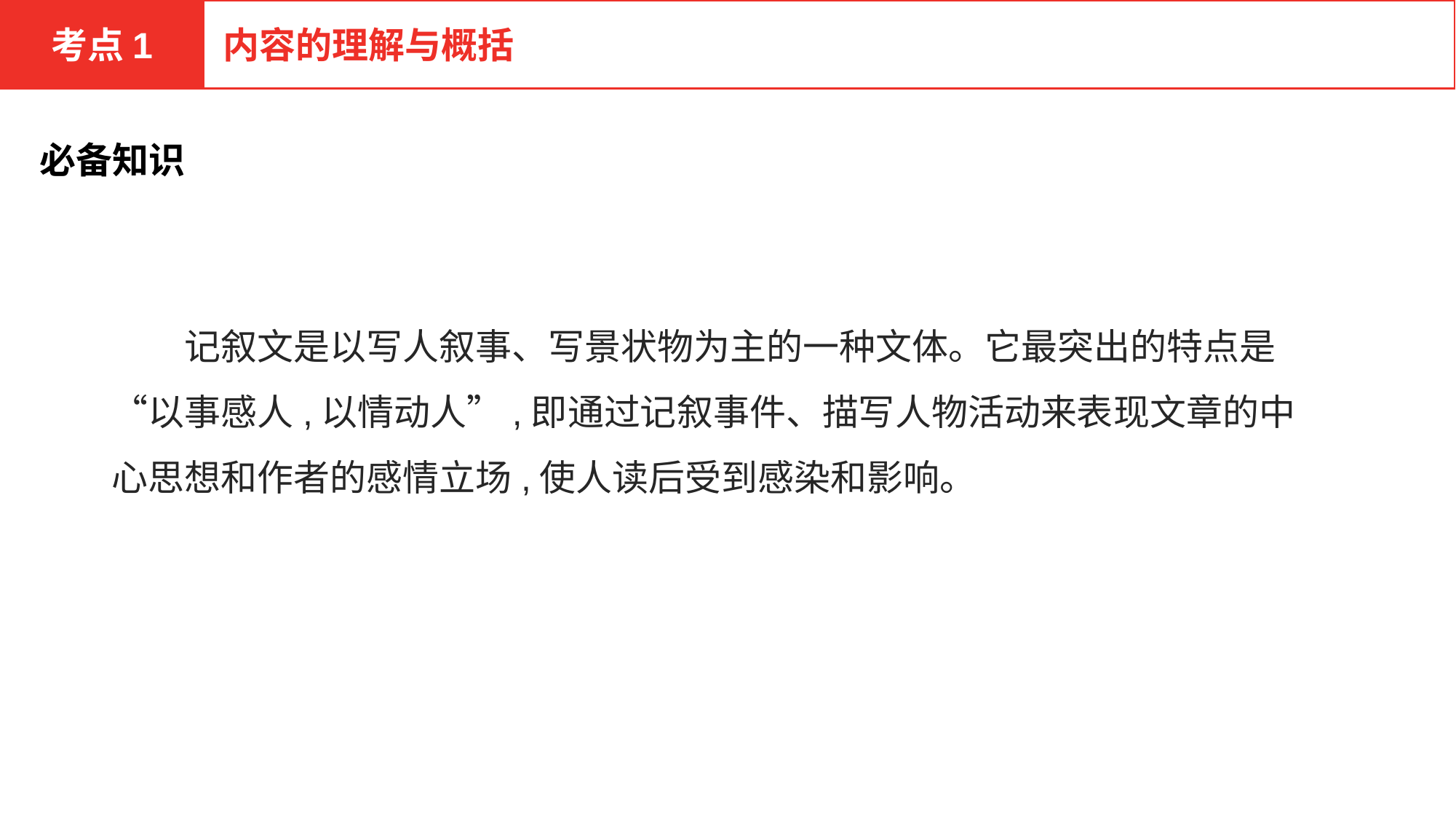

考点1
内容的理解与概括
必备知识

　　记叙文是以写人叙事、写景状物为主的一种文体。它最突出的特点是“以事感人,以情动人”,即通过记叙事件、描写人物活动来表现文章的中心思想和作者的感情立场,使人读后受到感染和影响。